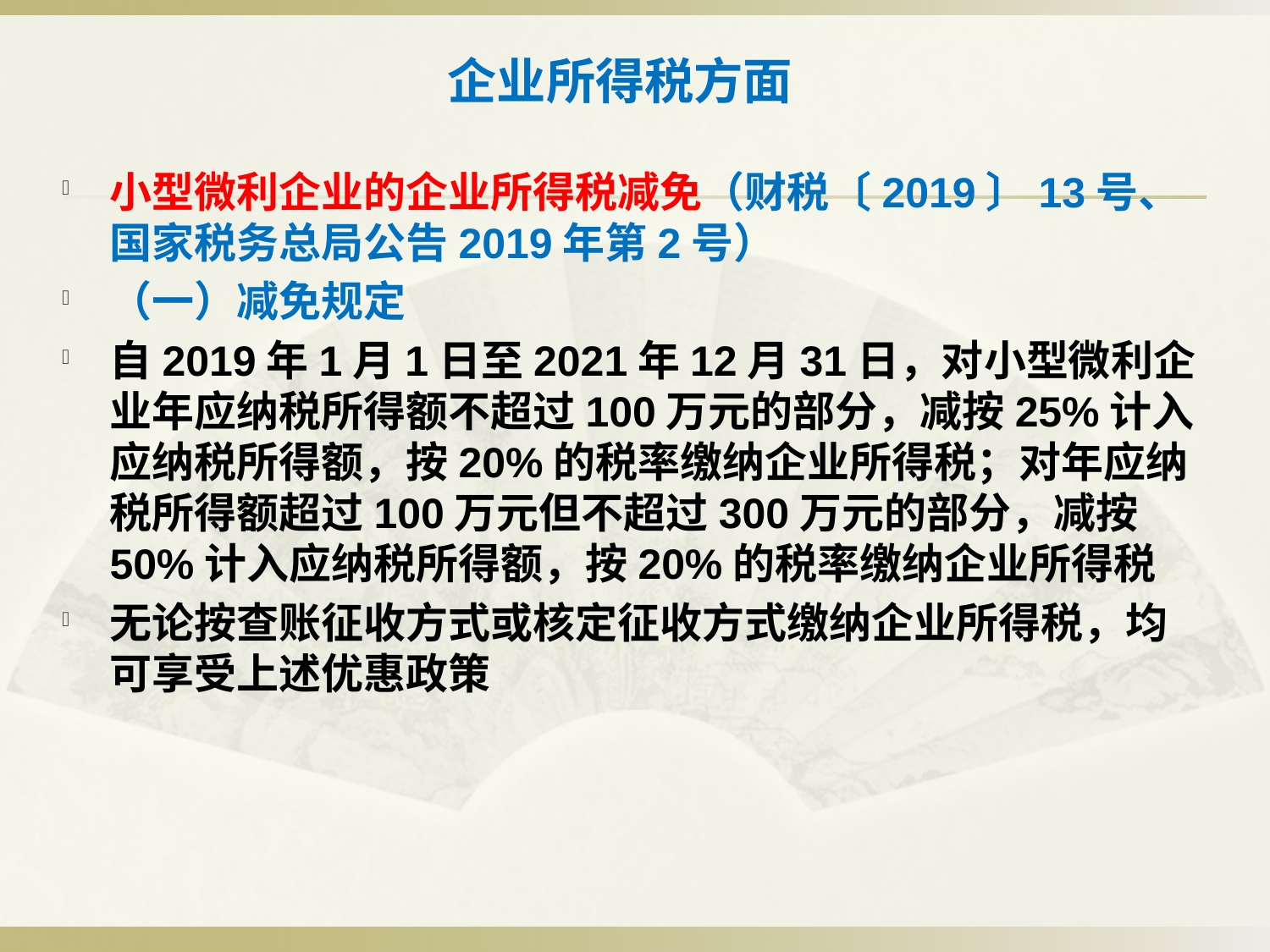

# 企业所得税方面
小型微利企业的企业所得税减免（财税〔2019〕13号、国家税务总局公告2019年第2号）
（一）减免规定
自2019年1月1日至2021年12月31日，对小型微利企业年应纳税所得额不超过100万元的部分，减按25%计入应纳税所得额，按20%的税率缴纳企业所得税；对年应纳税所得额超过100万元但不超过300万元的部分，减按50%计入应纳税所得额，按20%的税率缴纳企业所得税
无论按查账征收方式或核定征收方式缴纳企业所得税，均可享受上述优惠政策